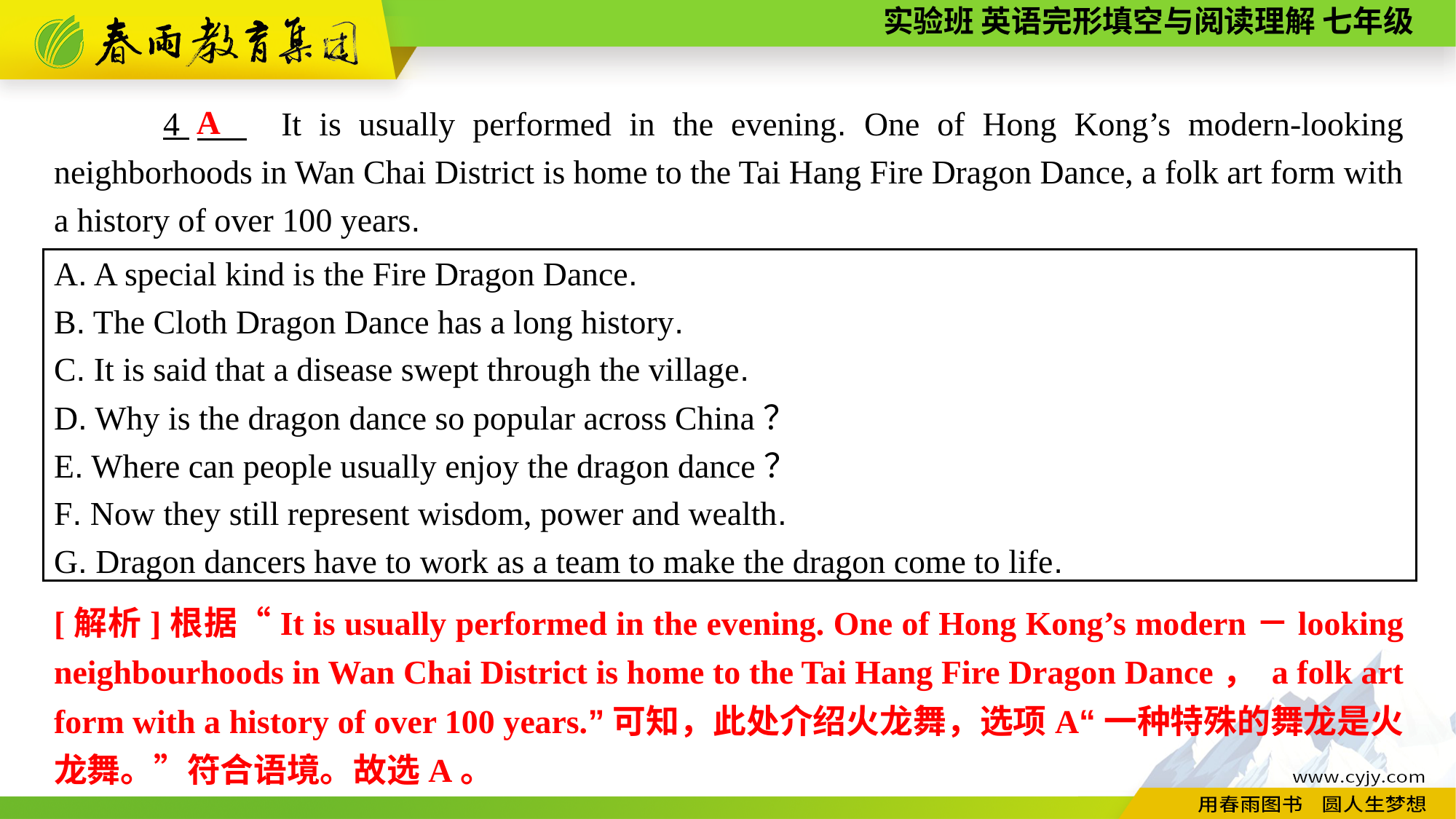

A
4　  It is usually performed in the evening. One of Hong Kong’s modern-looking neighborhoods in Wan Chai District is home to the Tai Hang Fire Dragon Dance, a folk art form with a history of over 100 years.
A. A special kind is the Fire Dragon Dance.
B. The Cloth Dragon Dance has a long history.
C. It is said that a disease swept through the village.
D. Why is the dragon dance so popular across China？
E. Where can people usually enjoy the dragon dance？
F. Now they still represent wisdom, power and wealth.
G. Dragon dancers have to work as a team to make the dragon come to life.

[解析]根据“It is usually performed in the evening. One of Hong Kong’s modern－looking neighbourhoods in Wan Chai District is home to the Tai Hang Fire Dragon Dance， a folk art form with a history of over 100 years.”可知，此处介绍火龙舞，选项A“一种特殊的舞龙是火龙舞。”符合语境。故选A。